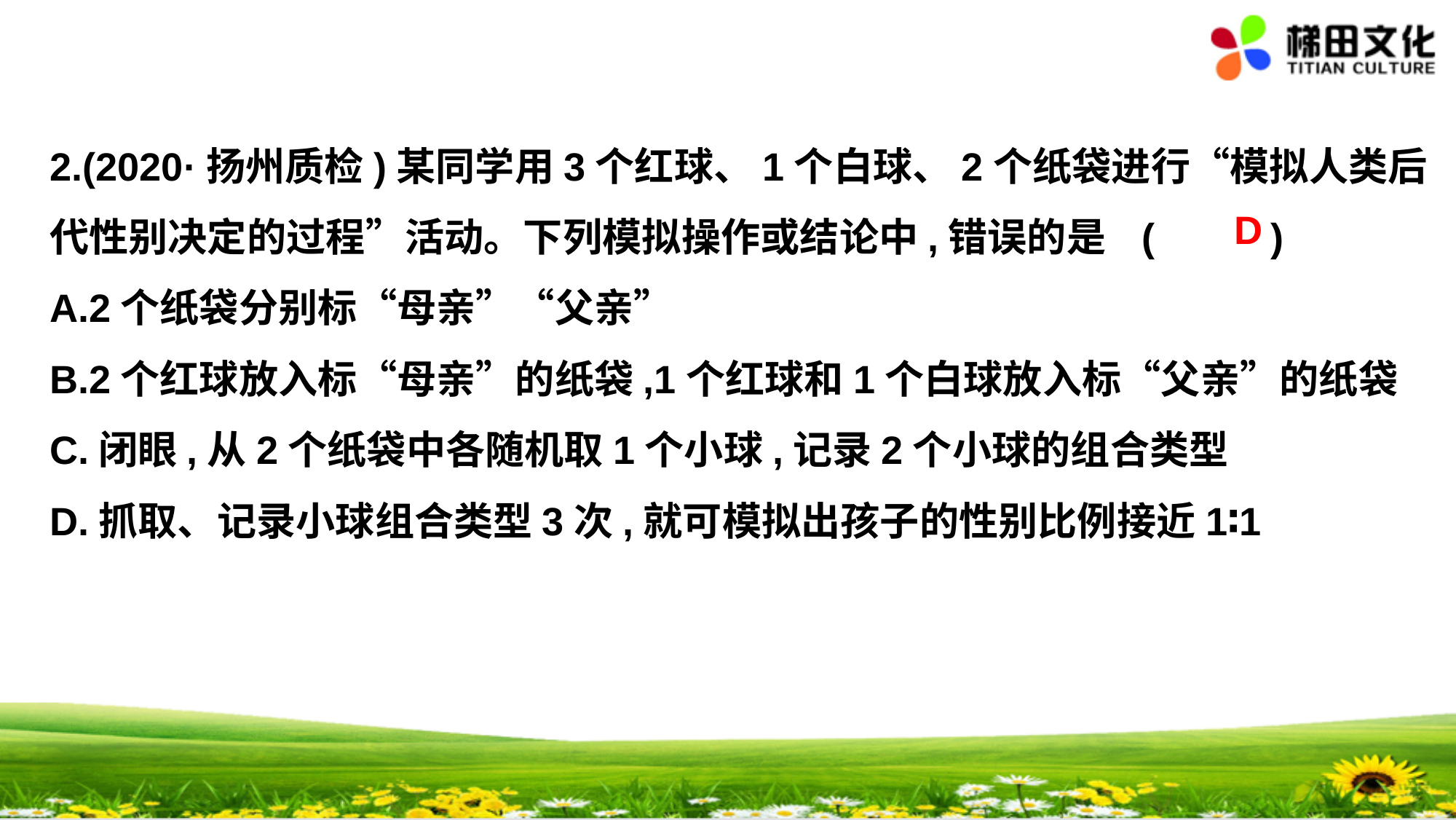

2.(2020·扬州质检)某同学用3个红球、1个白球、2个纸袋进行“模拟人类后
代性别决定的过程”活动。下列模拟操作或结论中,错误的是	(　  　)
A.2个纸袋分别标“母亲”“父亲”
B.2个红球放入标“母亲”的纸袋,1个红球和1个白球放入标“父亲”的纸袋
C.闭眼,从2个纸袋中各随机取1个小球,记录2个小球的组合类型
D.抓取、记录小球组合类型3次,就可模拟出孩子的性别比例接近1∶1
D